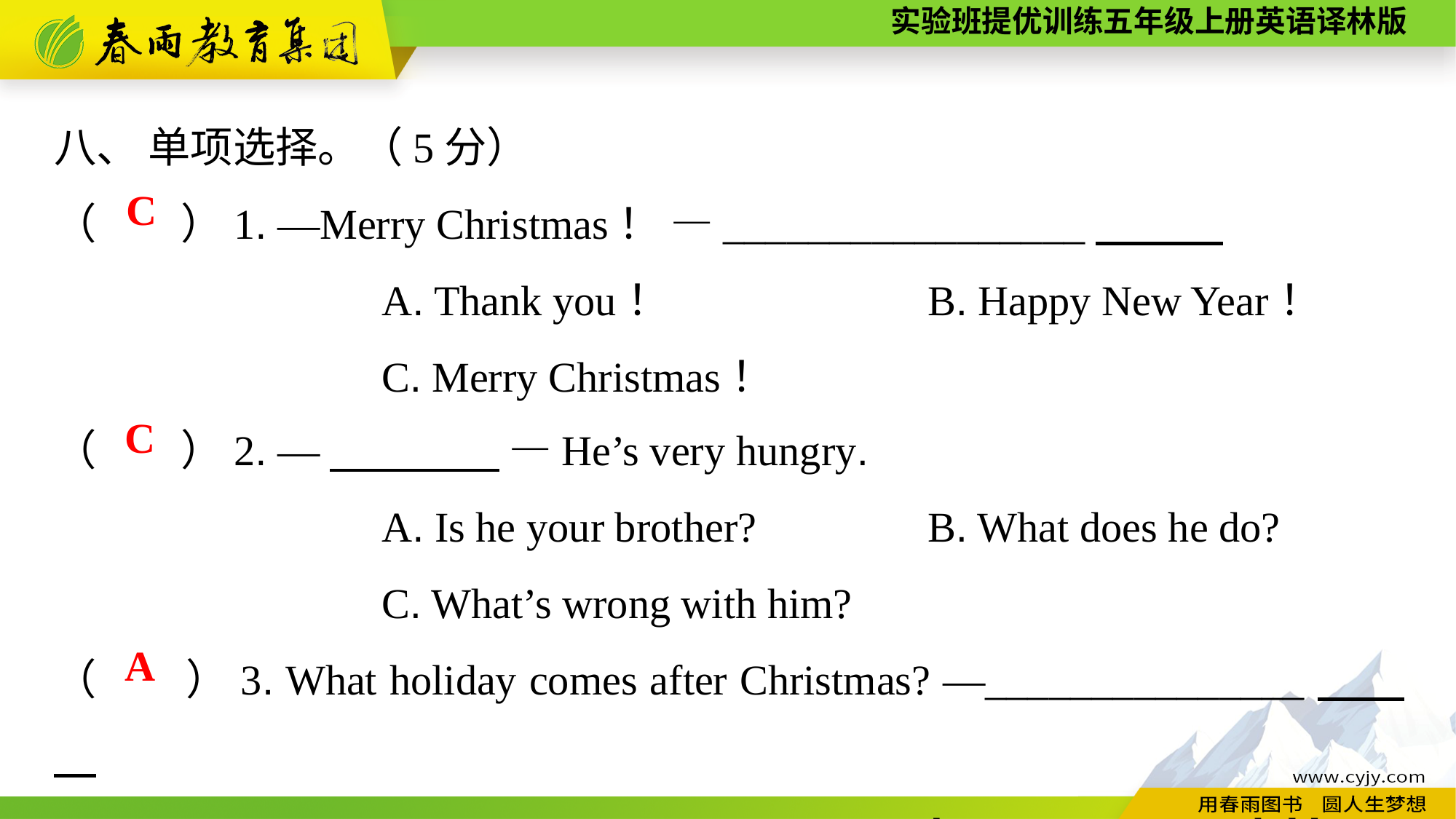

八、 单项选择。（5分）
（　　）1. —Merry Christmas！ —_________________
			A. Thank you！			B. Happy New Year！
			C. Merry Christmas！
C
（　　）2. —　　　　 —He’s very hungry.
			A. Is he your brother?		B. What does he do?
			C. What’s wrong with him?
（　　）3. What holiday comes after Christmas? —_______________
			A. New Year’s Day.	B. Labour Day.	C. Children’s Day.
C
A